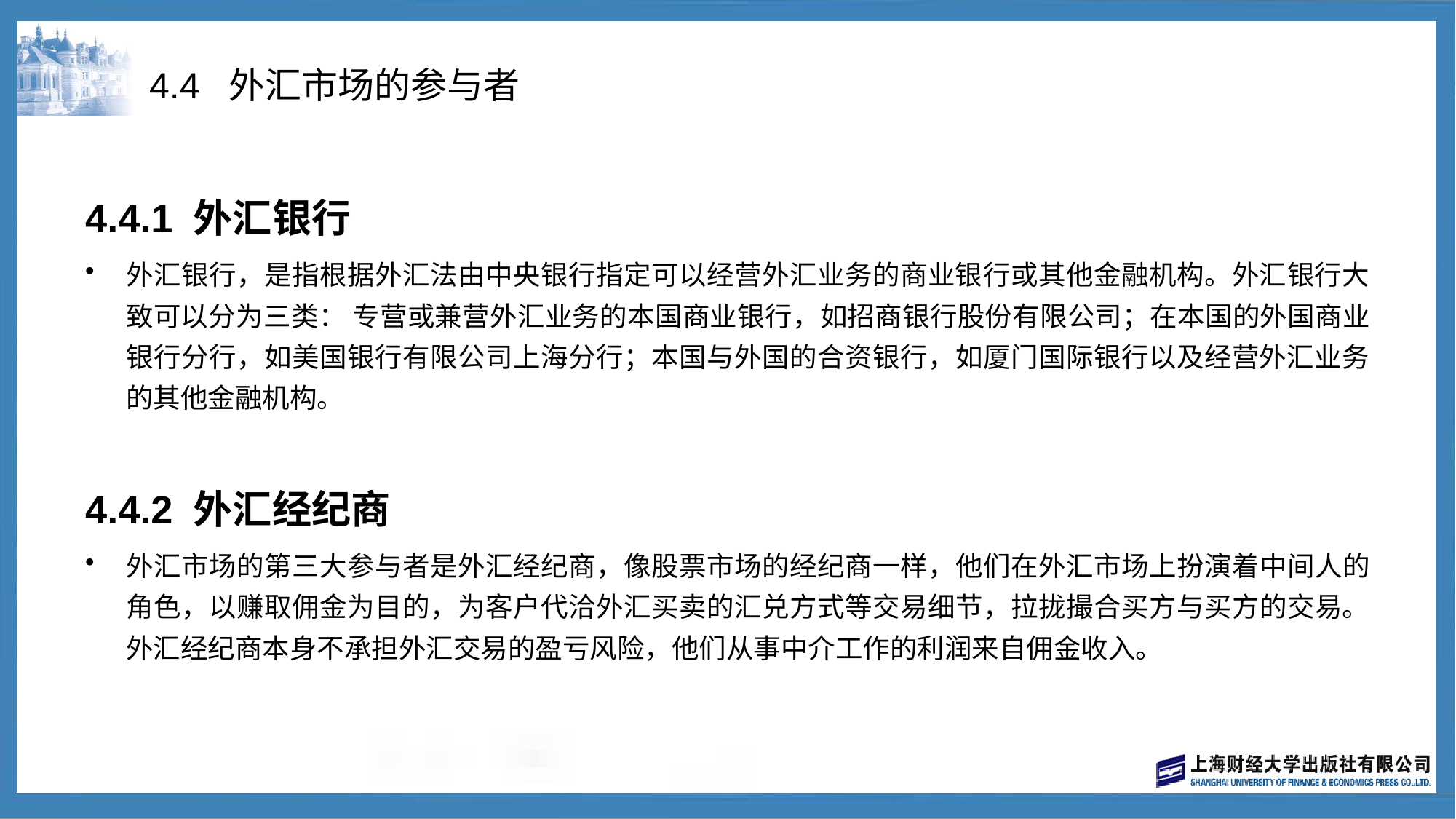

# 4.4  外汇市场的参与者
4.4.1 外汇银行
外汇银行，是指根据外汇法由中央银行指定可以经营外汇业务的商业银行或其他金融机构。外汇银行大致可以分为三类： 专营或兼营外汇业务的本国商业银行，如招商银行股份有限公司；在本国的外国商业银行分行，如美国银行有限公司上海分行；本国与外国的合资银行，如厦门国际银行以及经营外汇业务的其他金融机构。

4.4.2 外汇经纪商
外汇市场的第三大参与者是外汇经纪商，像股票市场的经纪商一样，他们在外汇市场上扮演着中间人的角色，以赚取佣金为目的，为客户代洽外汇买卖的汇兑方式等交易细节，拉拢撮合买方与买方的交易。外汇经纪商本身不承担外汇交易的盈亏风险，他们从事中介工作的利润来自佣金收入。